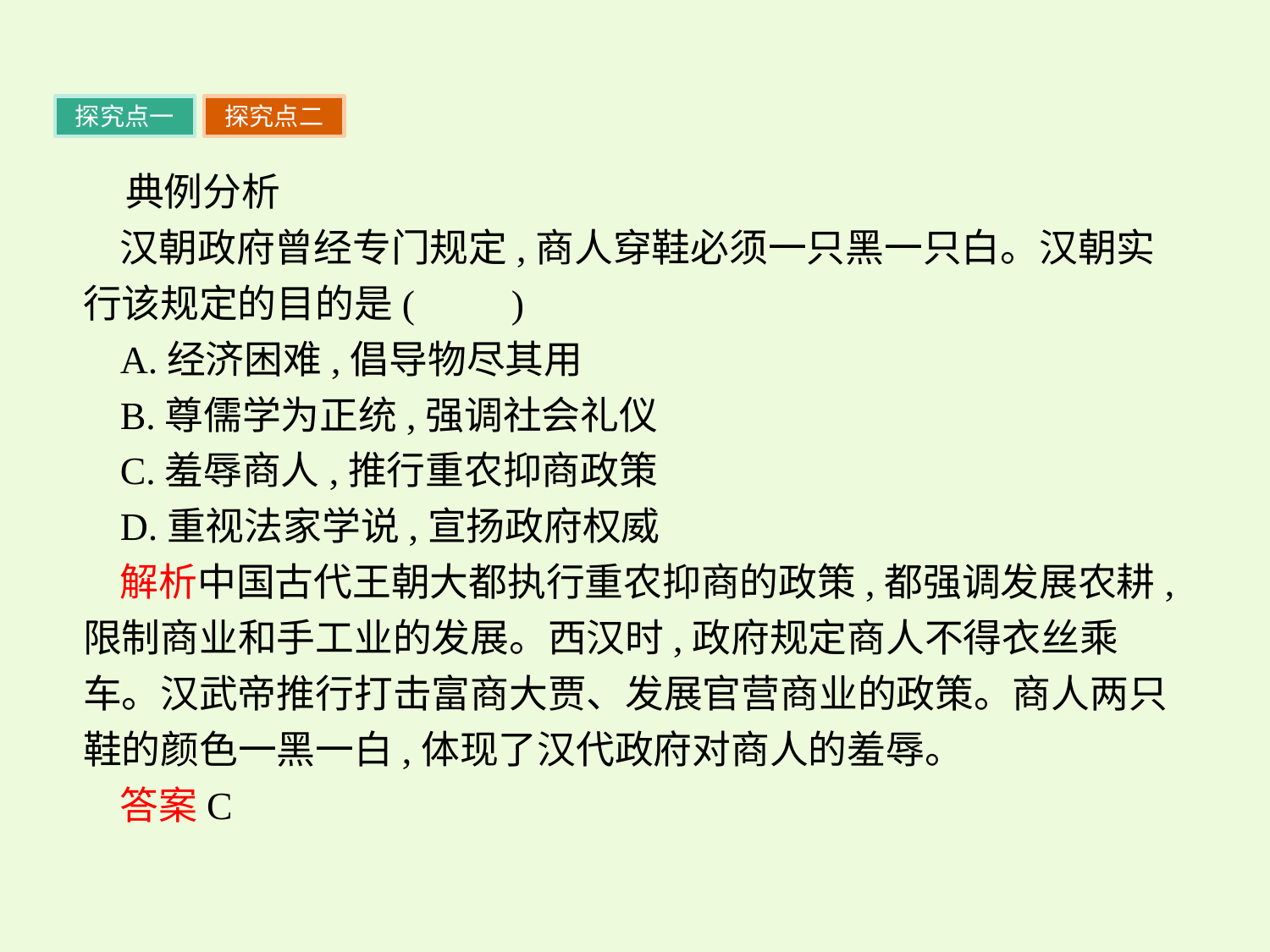

探究点一
探究点二
典例分析
汉朝政府曾经专门规定,商人穿鞋必须一只黑一只白。汉朝实行该规定的目的是(　　)
A.经济困难,倡导物尽其用
B.尊儒学为正统,强调社会礼仪
C.羞辱商人,推行重农抑商政策
D.重视法家学说,宣扬政府权威
解析中国古代王朝大都执行重农抑商的政策,都强调发展农耕,限制商业和手工业的发展。西汉时,政府规定商人不得衣丝乘车。汉武帝推行打击富商大贾、发展官营商业的政策。商人两只鞋的颜色一黑一白,体现了汉代政府对商人的羞辱。
答案C